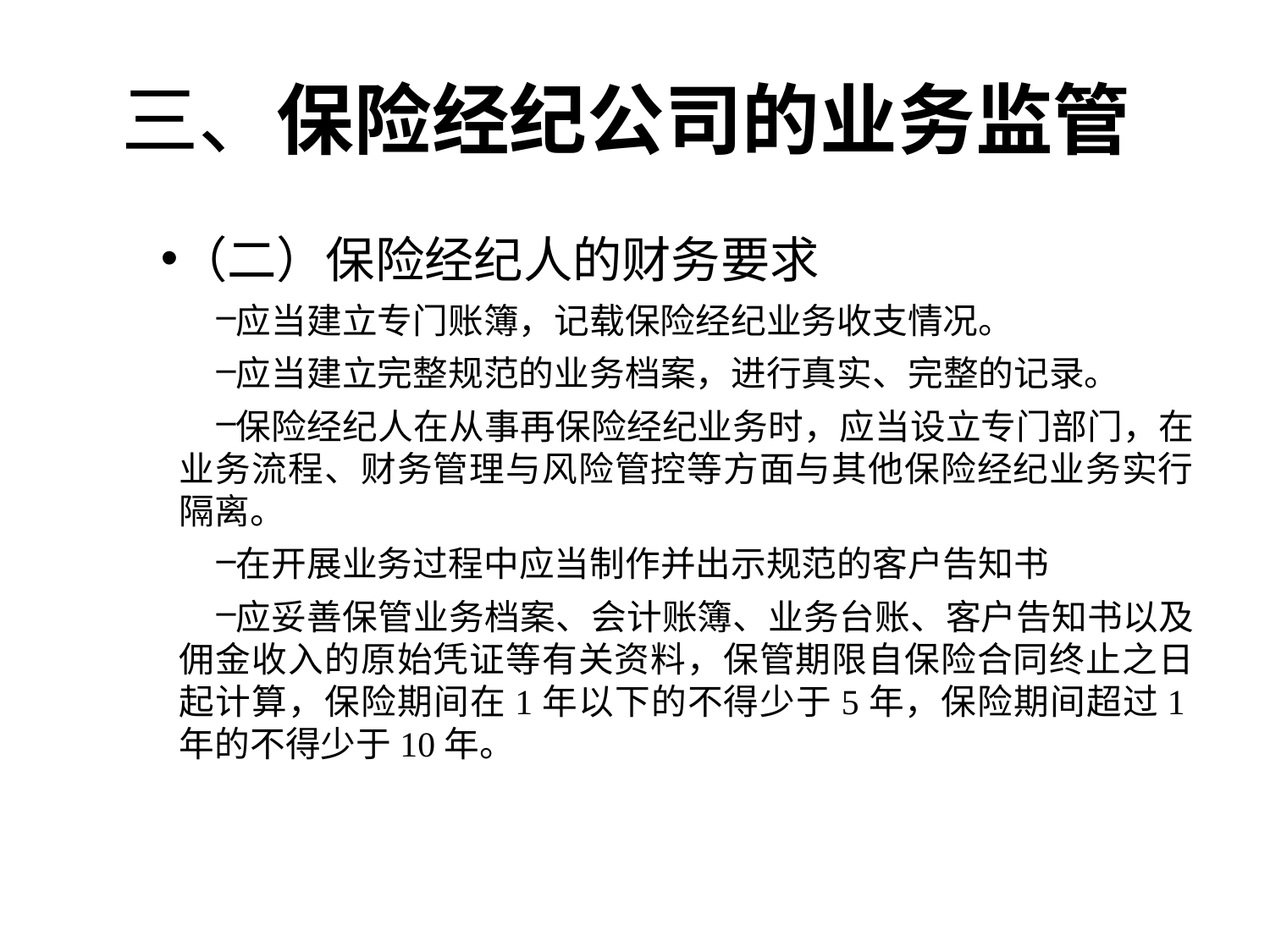

# 三、保险经纪公司的业务监管
（二）保险经纪人的财务要求
应当建立专门账簿，记载保险经纪业务收支情况。
应当建立完整规范的业务档案，进行真实、完整的记录。
保险经纪人在从事再保险经纪业务时，应当设立专门部门，在业务流程、财务管理与风险管控等方面与其他保险经纪业务实行隔离。
在开展业务过程中应当制作并出示规范的客户告知书
应妥善保管业务档案、会计账簿、业务台账、客户告知书以及佣金收入的原始凭证等有关资料，保管期限自保险合同终止之日起计算，保险期间在1年以下的不得少于5年，保险期间超过1年的不得少于10年。